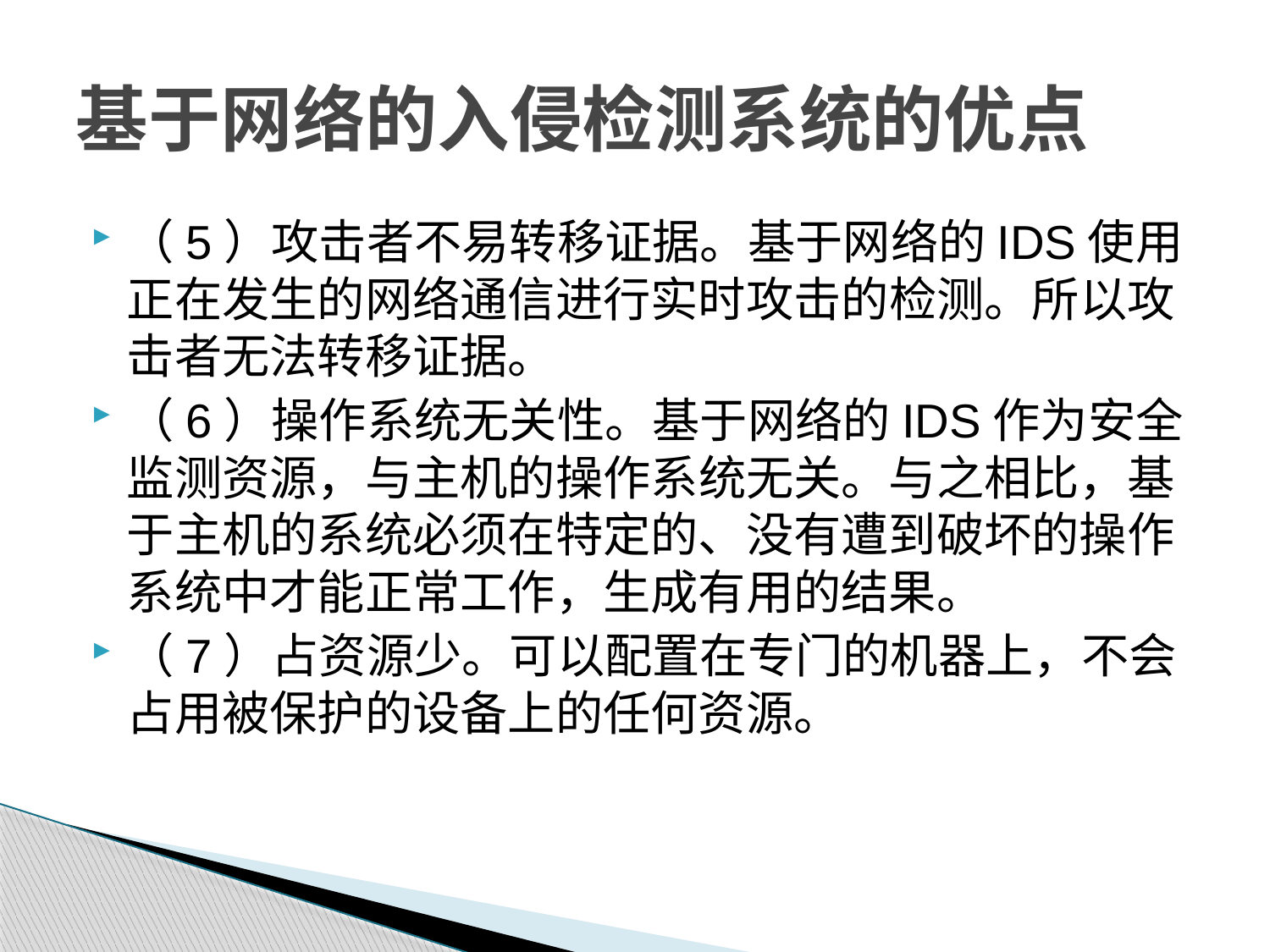

# 基于网络的入侵检测系统的优点
（5）攻击者不易转移证据。基于网络的IDS使用正在发生的网络通信进行实时攻击的检测。所以攻击者无法转移证据。
（6）操作系统无关性。基于网络的IDS作为安全监测资源，与主机的操作系统无关。与之相比，基于主机的系统必须在特定的、没有遭到破坏的操作系统中才能正常工作，生成有用的结果。
（7）占资源少。可以配置在专门的机器上，不会占用被保护的设备上的任何资源。